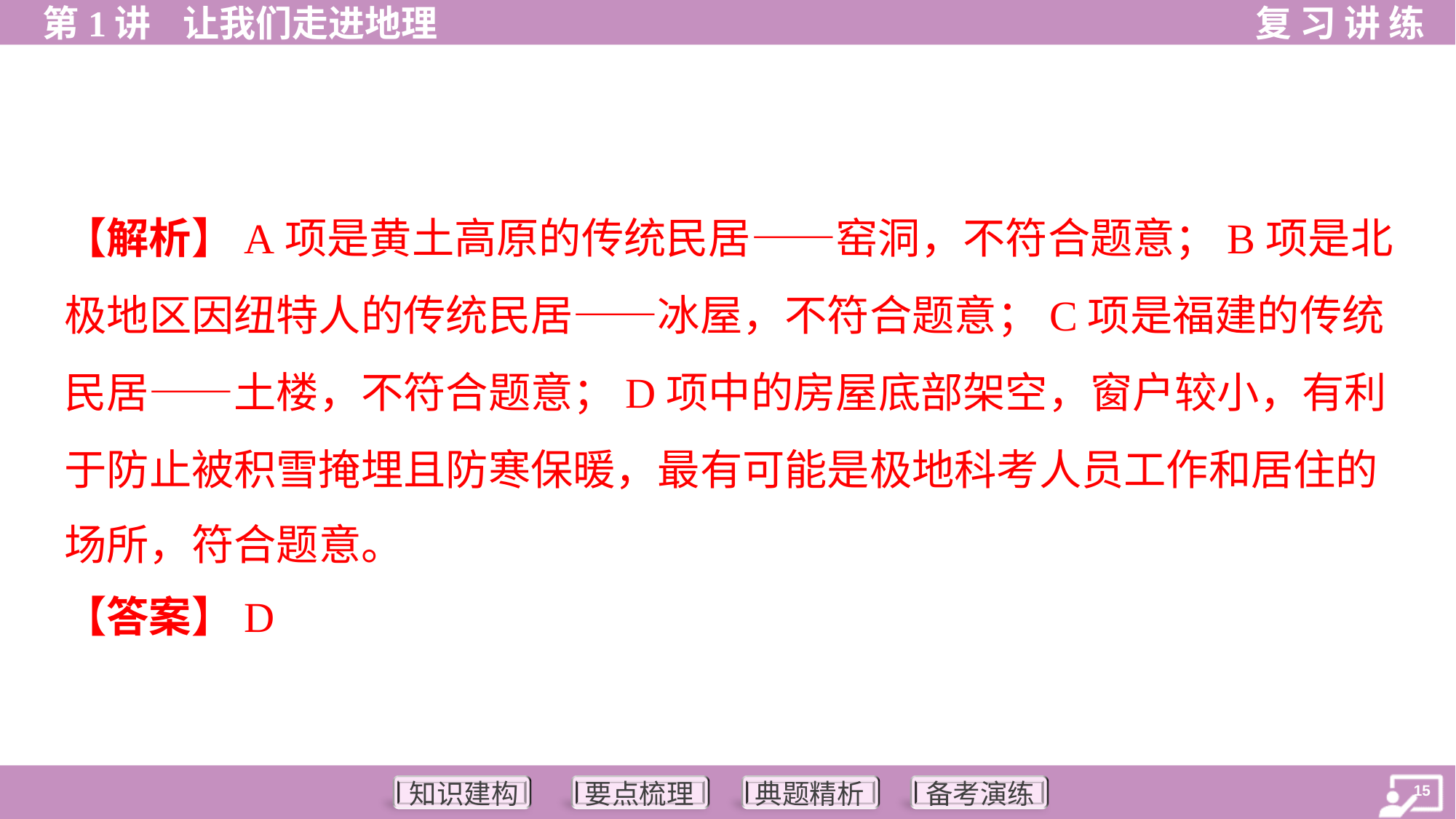

【解析】A项是黄土高原的传统民居——窑洞，不符合题意；B项是北
极地区因纽特人的传统民居——冰屋，不符合题意；C项是福建的传统
民居——土楼，不符合题意；D项中的房屋底部架空，窗户较小，有利
于防止被积雪掩埋且防寒保暖，最有可能是极地科考人员工作和居住的
场所，符合题意。
【答案】D